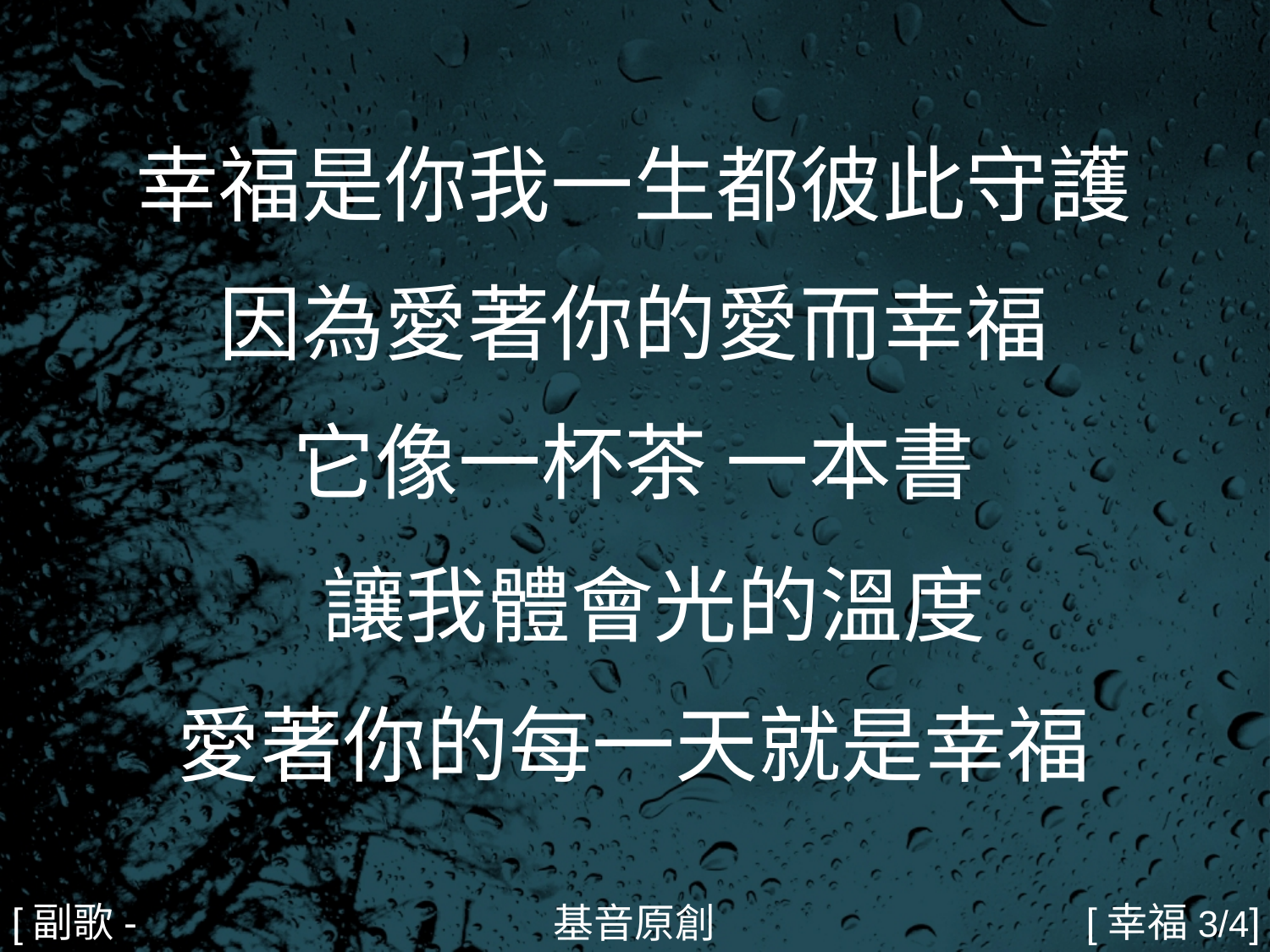

幸福是你我一生都彼此守護

因為愛著你的愛而幸福

它像一杯茶 一本書

 讓我體會光的溫度

愛著你的每一天就是幸福
#

[副歌-1]
[幸福3/4]
基音原創